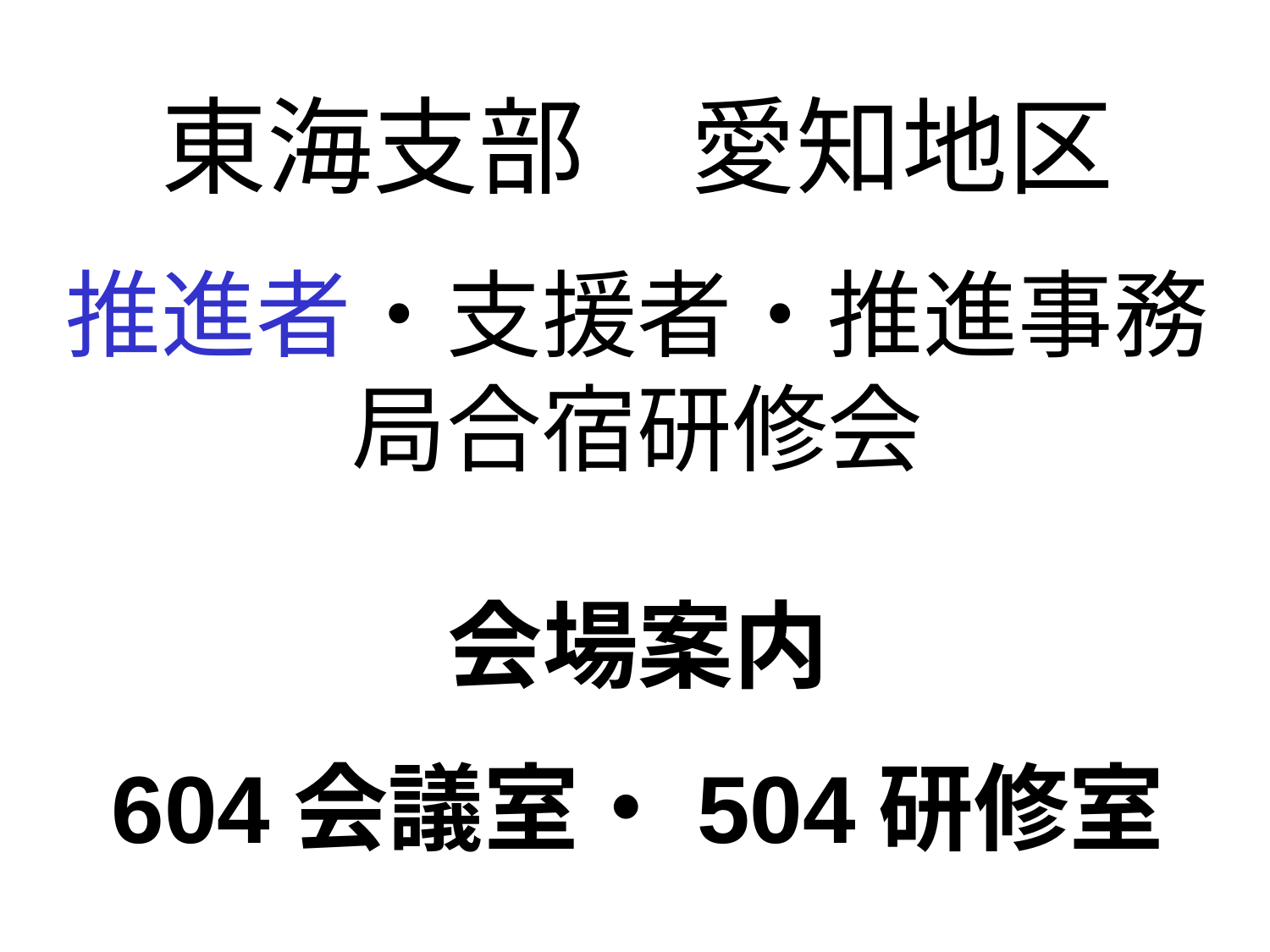

東海支部　愛知地区
推進者・支援者・推進事務局合宿研修会
会場案内
604会議室・504研修室